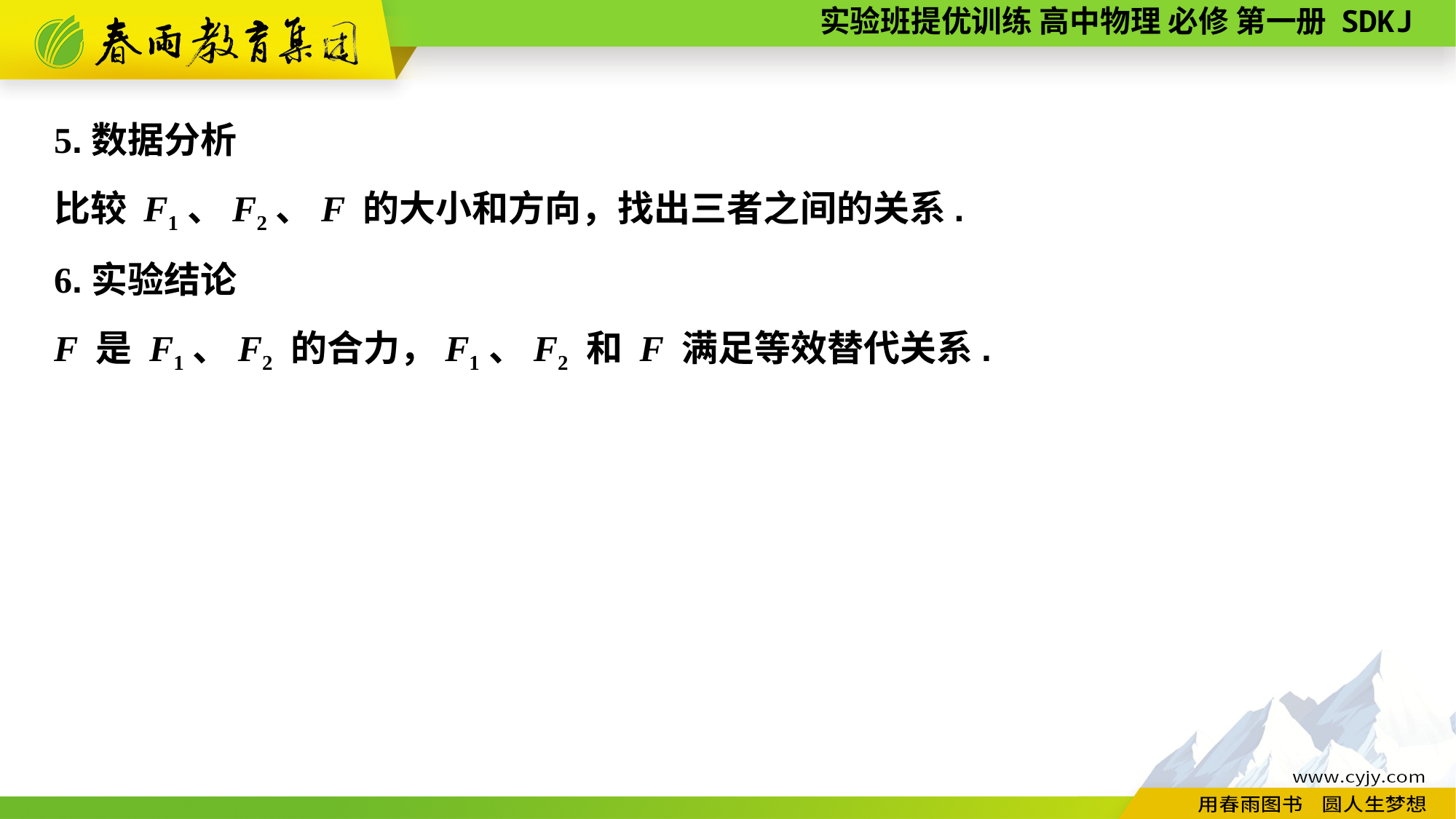

5.数据分析
比较 F1、F2、F 的大小和方向，找出三者之间的关系.
6.实验结论
F 是 F1、F2 的合力，F1、F2 和 F 满足等效替代关系.